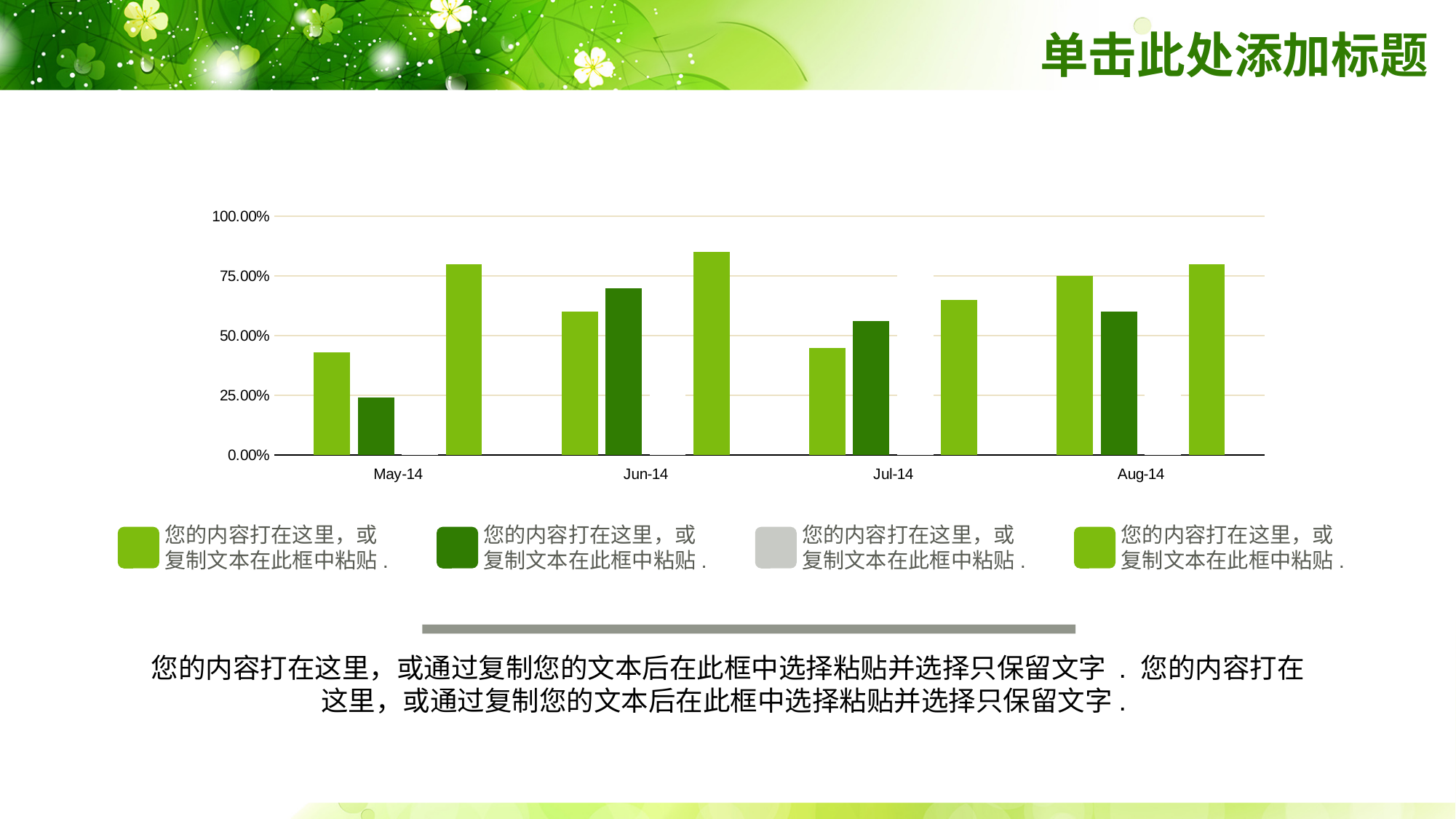

# 单击此处添加标题

### Chart:

| Category | Series 1 | Series 2 | Series 3 | Series 4 |
|---|---|---|---|---|
| May-14 | 0.43 | 0.24 | 0.2 | 0.8 |
| Jun-14 | 0.6 | 0.7 | 0.3 | 0.85 |
| Jul-14 | 0.45 | 0.56 | 0.8 | 0.65 |
| Aug-14 | 0.75 | 0.6 | 0.45 | 0.8 |
您的内容打在这里，或复制文本在此框中粘贴.
您的内容打在这里，或复制文本在此框中粘贴.
您的内容打在这里，或复制文本在此框中粘贴.
您的内容打在这里，或复制文本在此框中粘贴.

您的内容打在这里，或通过复制您的文本后在此框中选择粘贴并选择只保留文字 . 您的内容打在这里，或通过复制您的文本后在此框中选择粘贴并选择只保留文字.
15